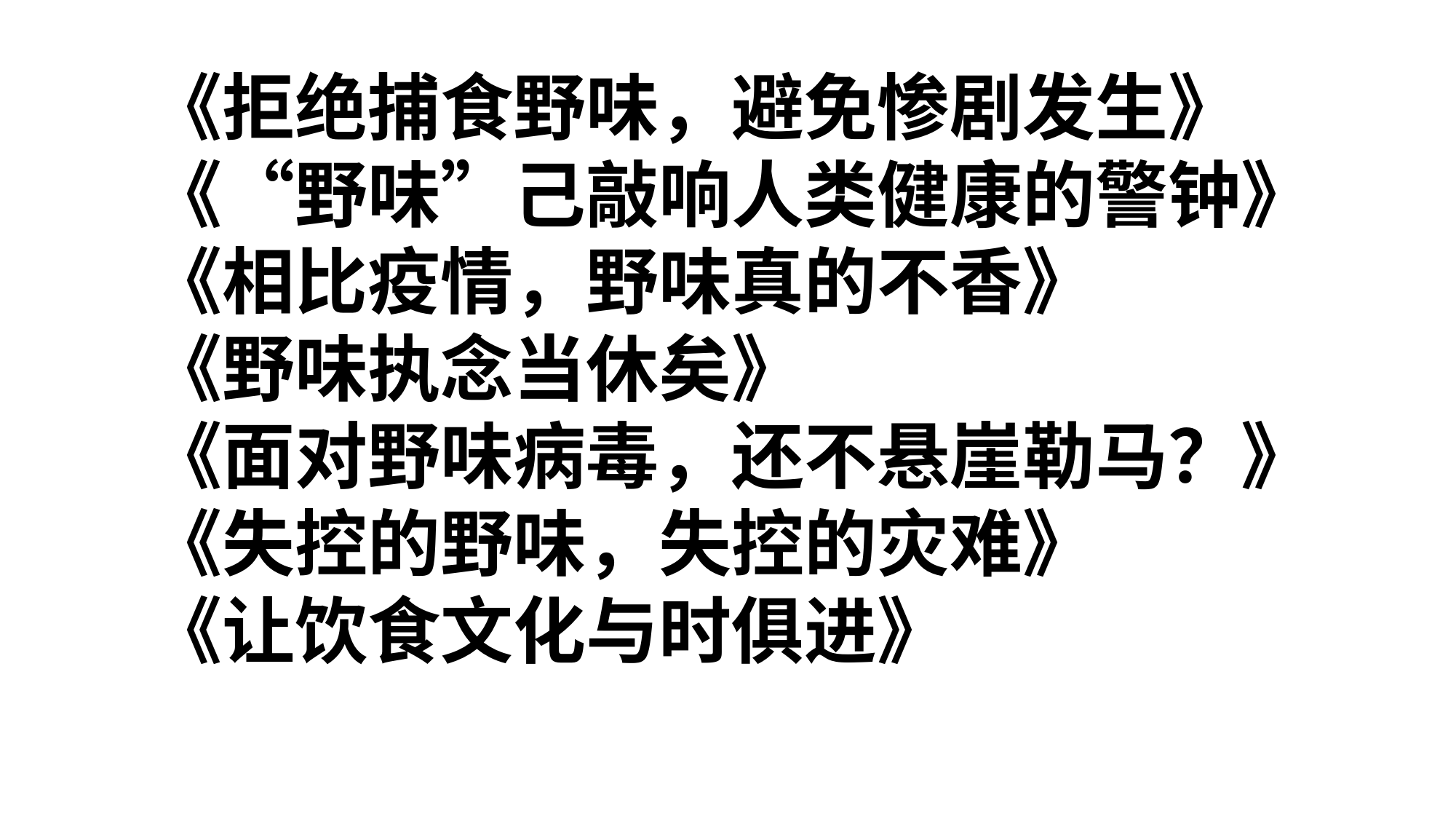

《拒绝捕食野味，避免惨剧发生》
《“野味”己敲响人类健康的警钟》
《相比疫情，野味真的不香》
《野味执念当休矣》
《面对野味病毒，还不悬崖勒马？》
《失控的野味，失控的灾难》
《让饮食文化与时俱进》